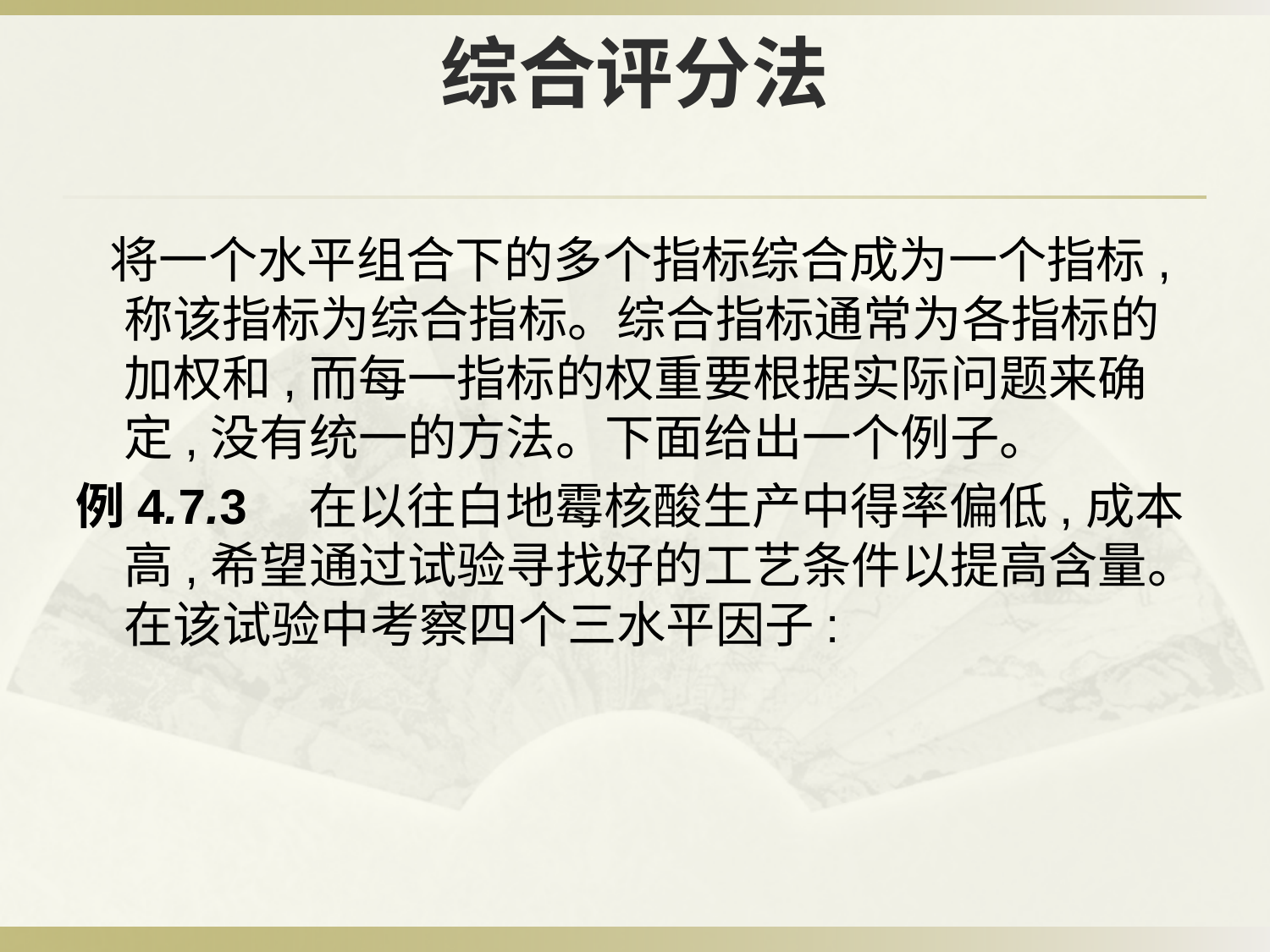

# 综合评分法
  将一个水平组合下的多个指标综合成为一个指标,称该指标为综合指标。综合指标通常为各指标的加权和,而每一指标的权重要根据实际问题来确定,没有统一的方法。下面给出一个例子。
例4.7.3　在以往白地霉核酸生产中得率偏低,成本高,希望通过试验寻找好的工艺条件以提高含量。在该试验中考察四个三水平因子: